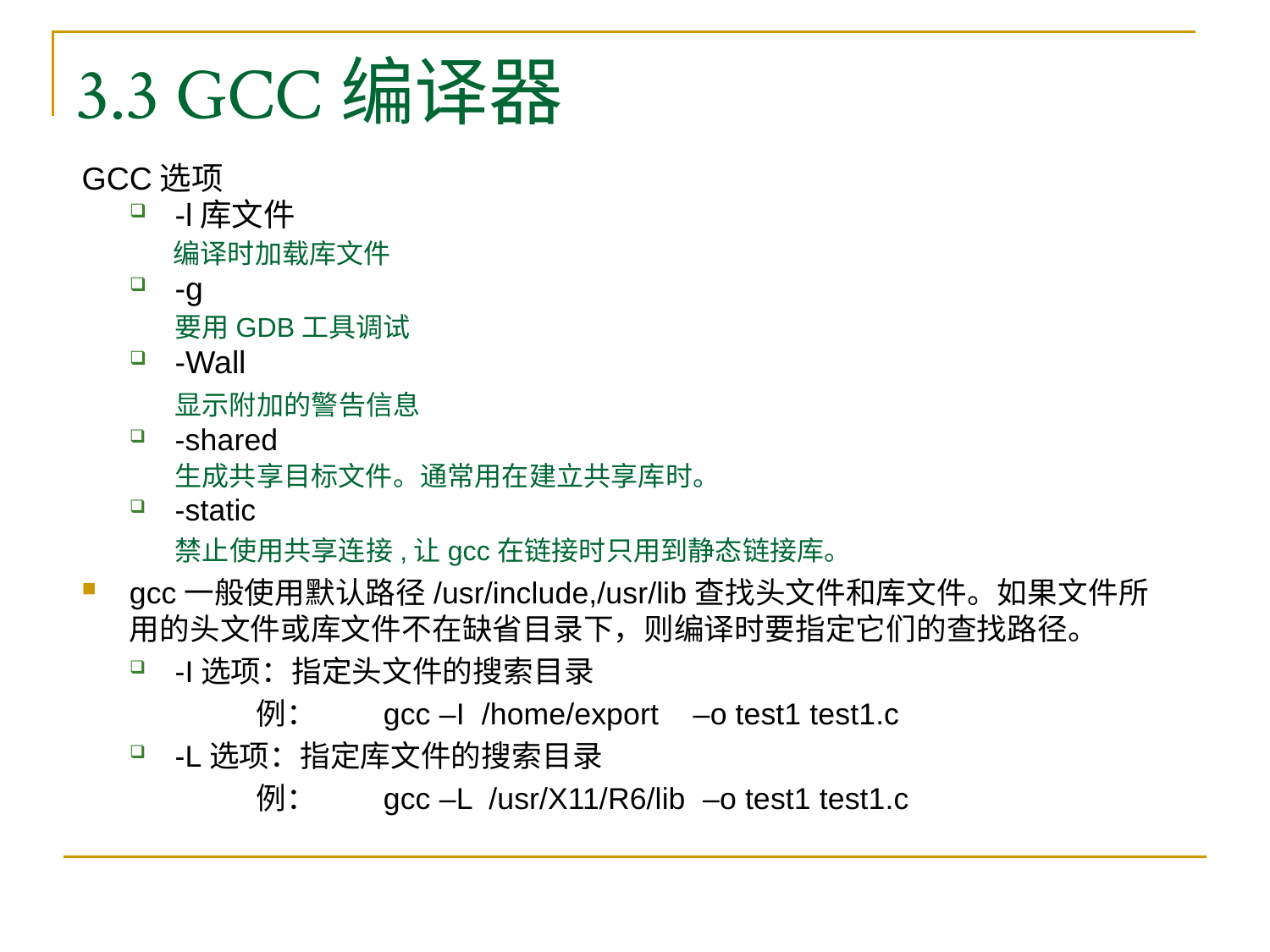

# 3.3 GCC编译器
GCC选项
-l库文件
     编译时加载库文件
-g
	要用GDB工具调试
-Wall
	显示附加的警告信息
-shared
	生成共享目标文件。通常用在建立共享库时。
-static
	禁止使用共享连接,让gcc在链接时只用到静态链接库。
gcc一般使用默认路径/usr/include,/usr/lib查找头文件和库文件。如果文件所用的头文件或库文件不在缺省目录下，则编译时要指定它们的查找路径。
-I选项：指定头文件的搜索目录
		例：	gcc –I  /home/export    –o test1 test1.c
-L选项：指定库文件的搜索目录
		例：	gcc –L  /usr/X11/R6/lib  –o test1 test1.c